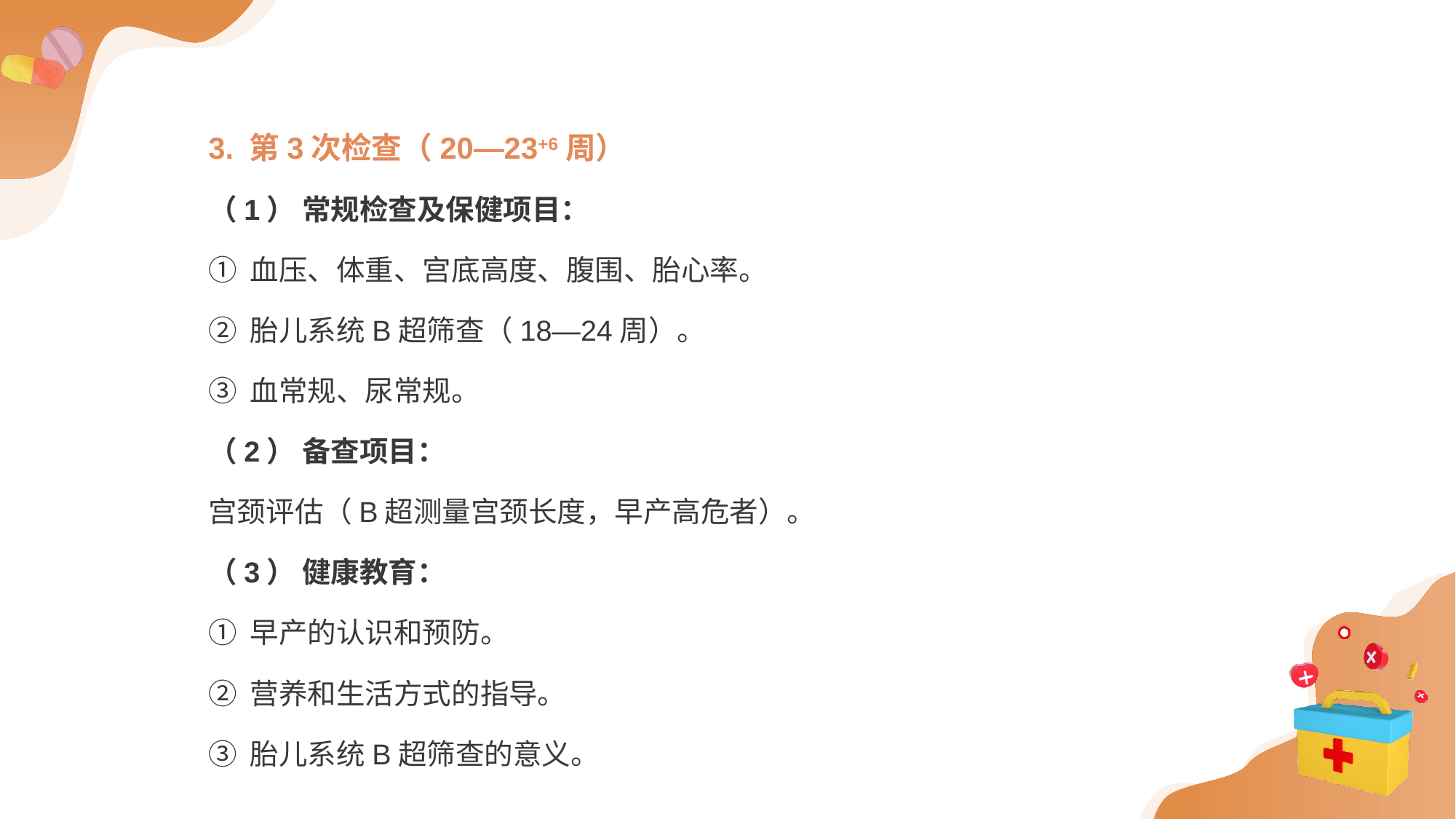

3. 第3次检查（20—23+6周）
（1） 常规检查及保健项目：
① 血压、体重、宫底高度、腹围、胎心率。
② 胎儿系统B超筛查（18—24周）。
③ 血常规、尿常规。
（2） 备查项目：
宫颈评估（B超测量宫颈长度，早产高危者）。
（3） 健康教育：
① 早产的认识和预防。
② 营养和生活方式的指导。
③ 胎儿系统B超筛查的意义。